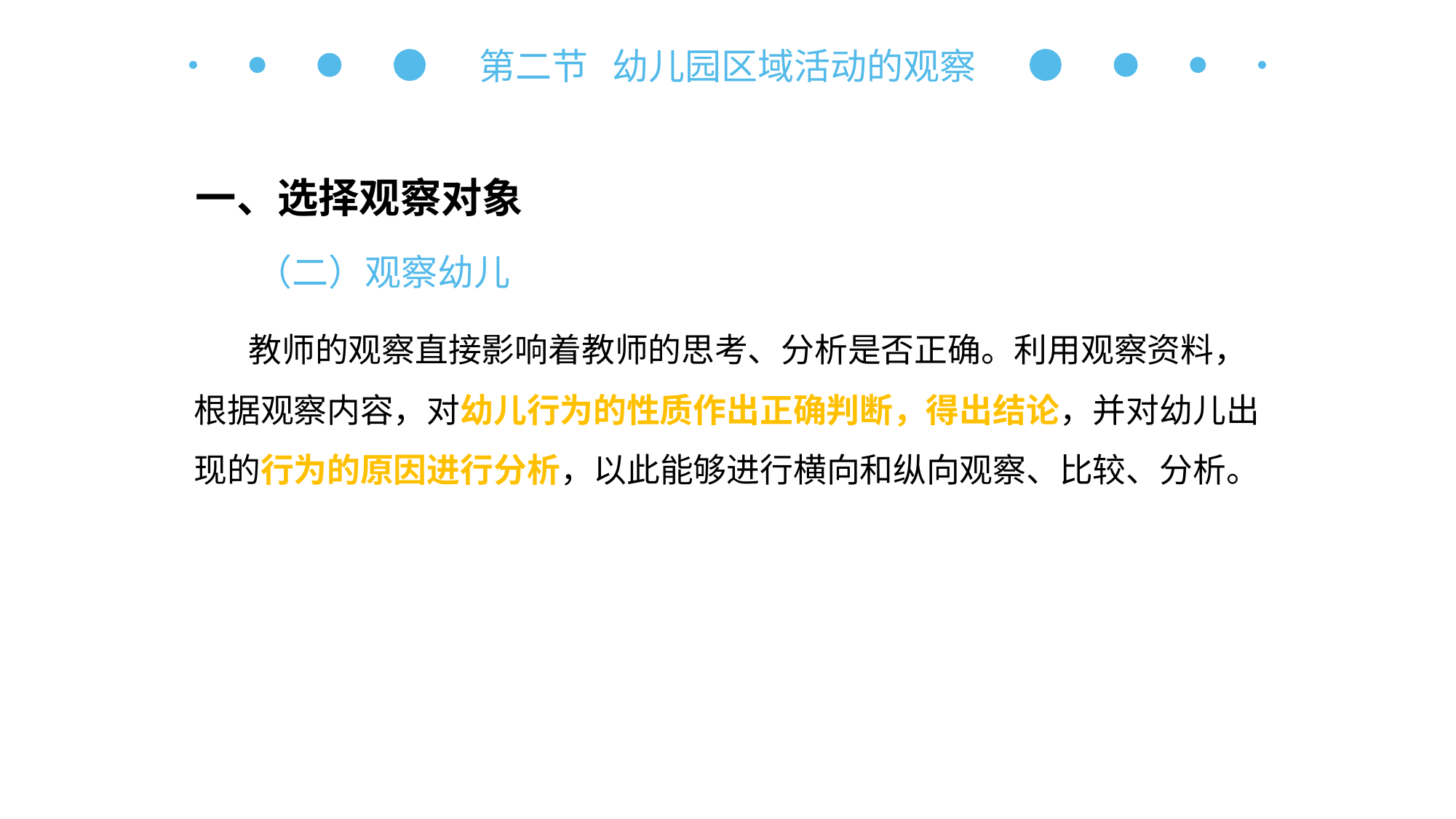

第二节   幼儿园区域活动的观察

一、选择观察对象
（二）观察幼儿
教师的观察直接影响着教师的思考、分析是否正确。利用观察资料，根据观察内容，对幼儿行为的性质作出正确判断，得出结论，并对幼儿出现的行为的原因进行分析，以此能够进行横向和纵向观察、比较、分析。